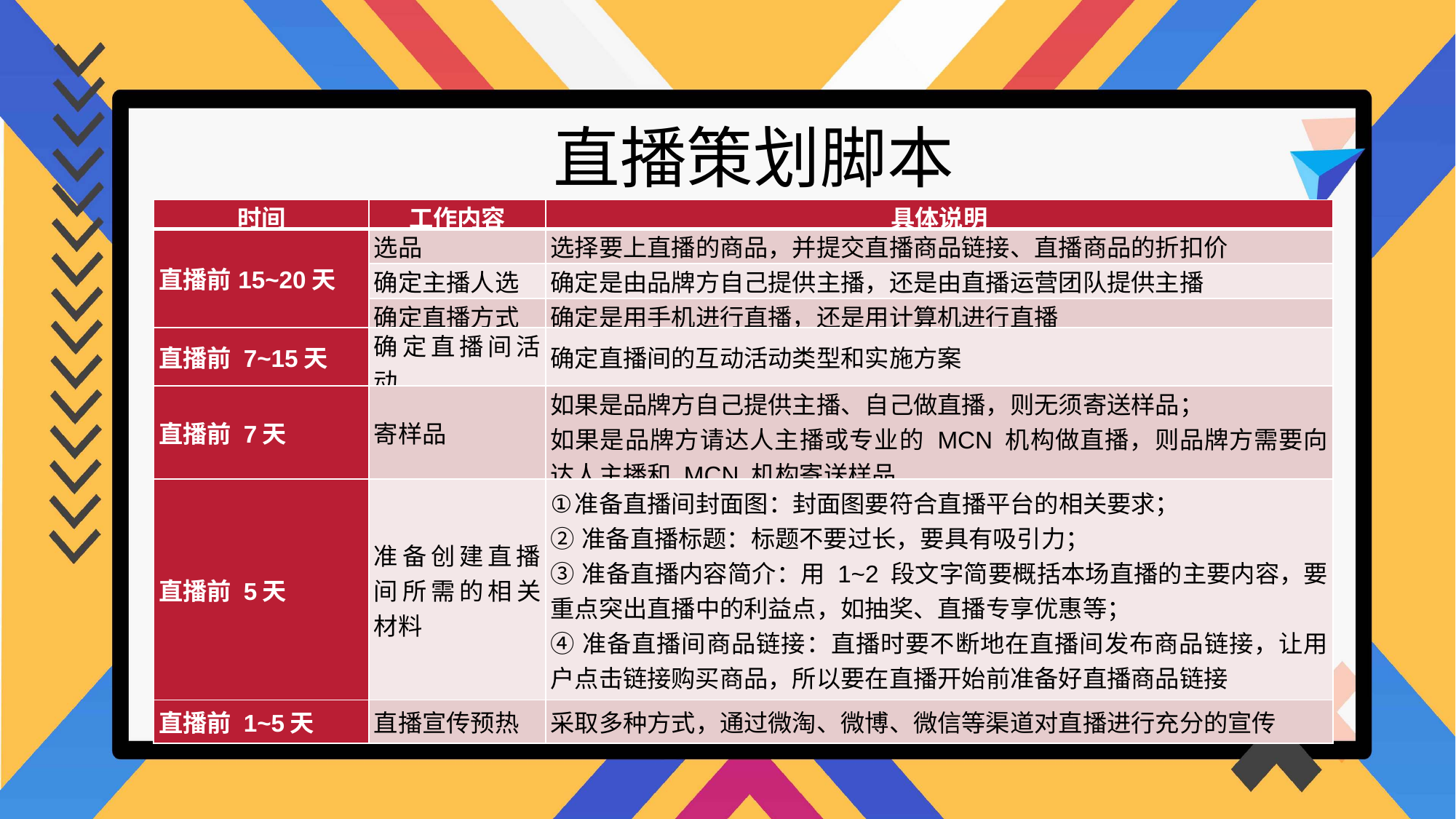

直播策划脚本
| 时间 | 工作内容 | 具体说明 |
| --- | --- | --- |
| 直播前15~20天 | 选品 | 选择要上直播的商品，并提交直播商品链接、直播商品的折扣价 |
|  | 确定主播人选 | 确定是由品牌方自己提供主播，还是由直播运营团队提供主播 |
|  | 确定直播方式 | 确定是用手机进行直播，还是用计算机进行直播 |
| 直播前 7~15天 | 确定直播间活动 | 确定直播间的互动活动类型和实施方案 |
| 直播前 7天 | 寄样品 | 如果是品牌方自己提供主播、自己做直播，则无须寄送样品； 如果是品牌方请达人主播或专业的 MCN 机构做直播，则品牌方需要向达人主播和 MCN 机构寄送样品 |
| 直播前 5天 | 准备创建直播间所需的相关材料 | 准备直播间封面图：封面图要符合直播平台的相关要求； ②准备直播标题：标题不要过长，要具有吸引力； ③准备直播内容简介：用 1~2 段文字简要概括本场直播的主要内容，要重点突出直播中的利益点，如抽奖、直播专享优惠等； ④准备直播间商品链接：直播时要不断地在直播间发布商品链接，让用户点击链接购买商品，所以要在直播开始前准备好直播商品链接 |
| 直播前 1~5天 | 直播宣传预热 | 采取多种方式，通过微淘、微博、微信等渠道对直播进行充分的宣传 |